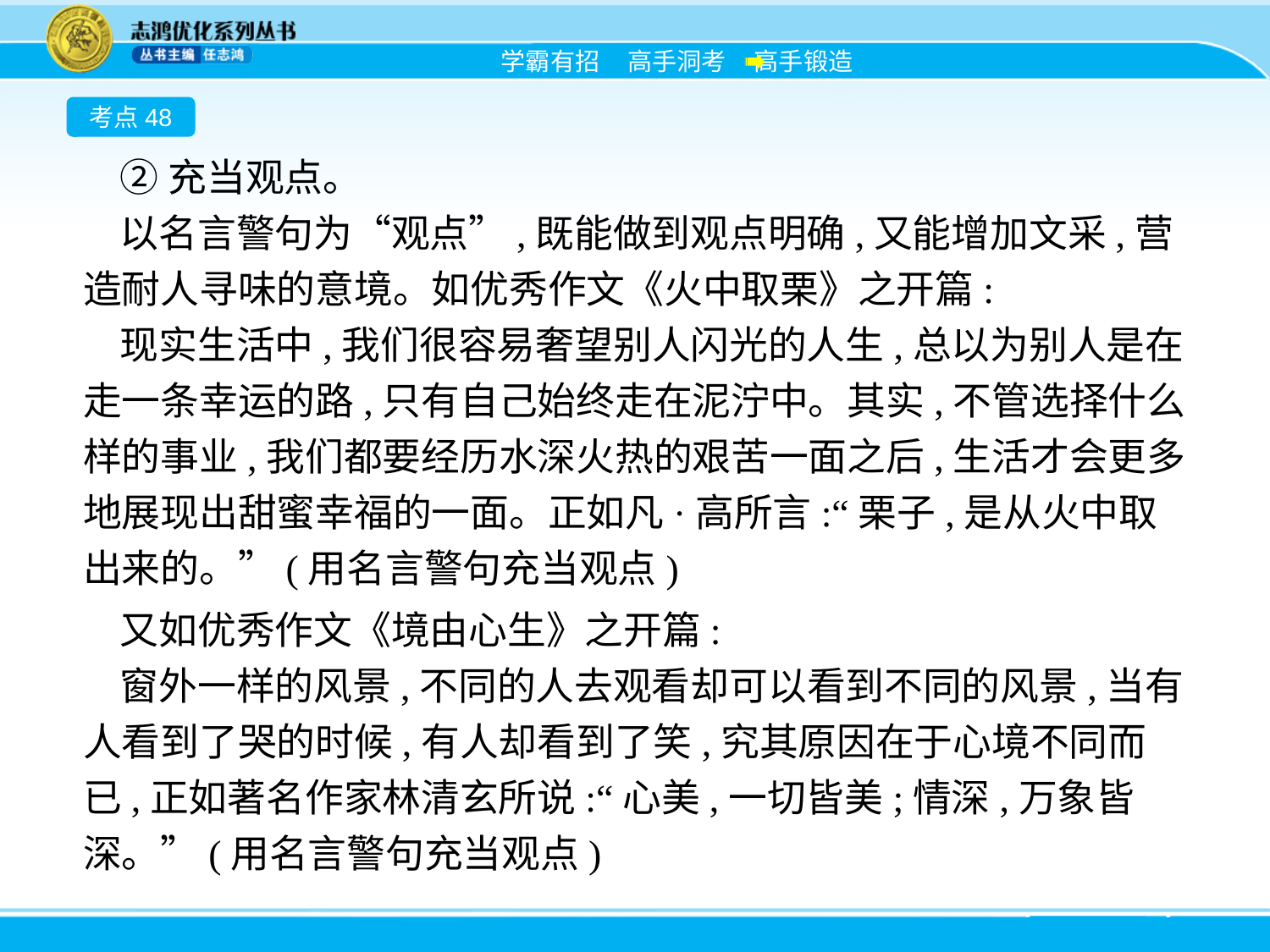

考点48
②充当观点。
以名言警句为“观点”,既能做到观点明确,又能增加文采,营造耐人寻味的意境。如优秀作文《火中取栗》之开篇:
现实生活中,我们很容易奢望别人闪光的人生,总以为别人是在走一条幸运的路,只有自己始终走在泥泞中。其实,不管选择什么样的事业,我们都要经历水深火热的艰苦一面之后,生活才会更多地展现出甜蜜幸福的一面。正如凡·高所言:“栗子,是从火中取出来的。”(用名言警句充当观点)
又如优秀作文《境由心生》之开篇:
窗外一样的风景,不同的人去观看却可以看到不同的风景,当有人看到了哭的时候,有人却看到了笑,究其原因在于心境不同而已,正如著名作家林清玄所说:“心美,一切皆美;情深,万象皆深。”(用名言警句充当观点)